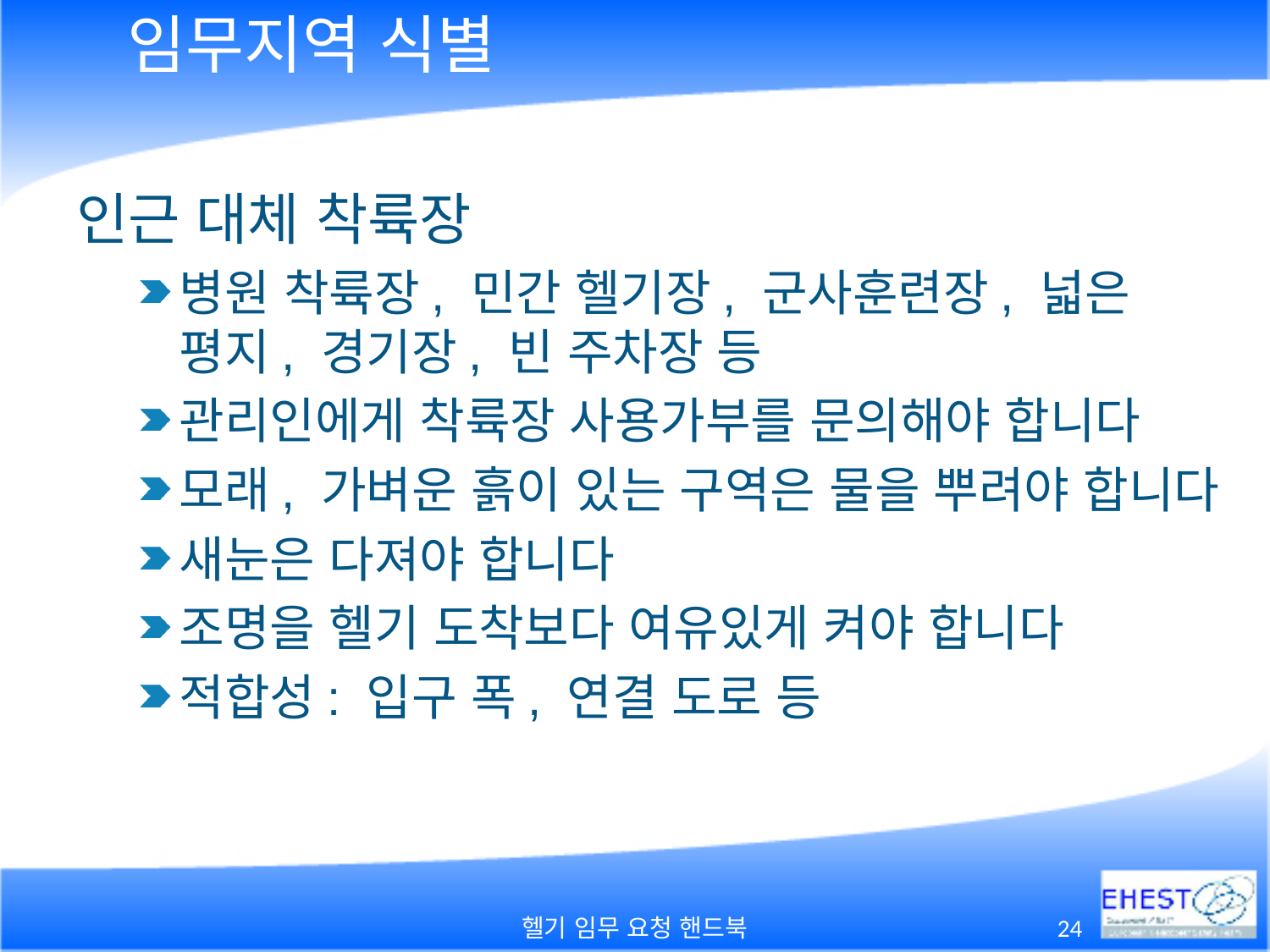

# 임무지역 식별
인근 대체 착륙장
병원 착륙장, 민간 헬기장, 군사훈련장, 넓은 평지, 경기장, 빈 주차장 등
관리인에게 착륙장 사용가부를 문의해야 합니다
모래, 가벼운 흙이 있는 구역은 물을 뿌려야 합니다
새눈은 다져야 합니다
조명을 헬기 도착보다 여유있게 켜야 합니다
적합성: 입구 폭, 연결 도로 등

헬기 임무 요청 핸드북
24